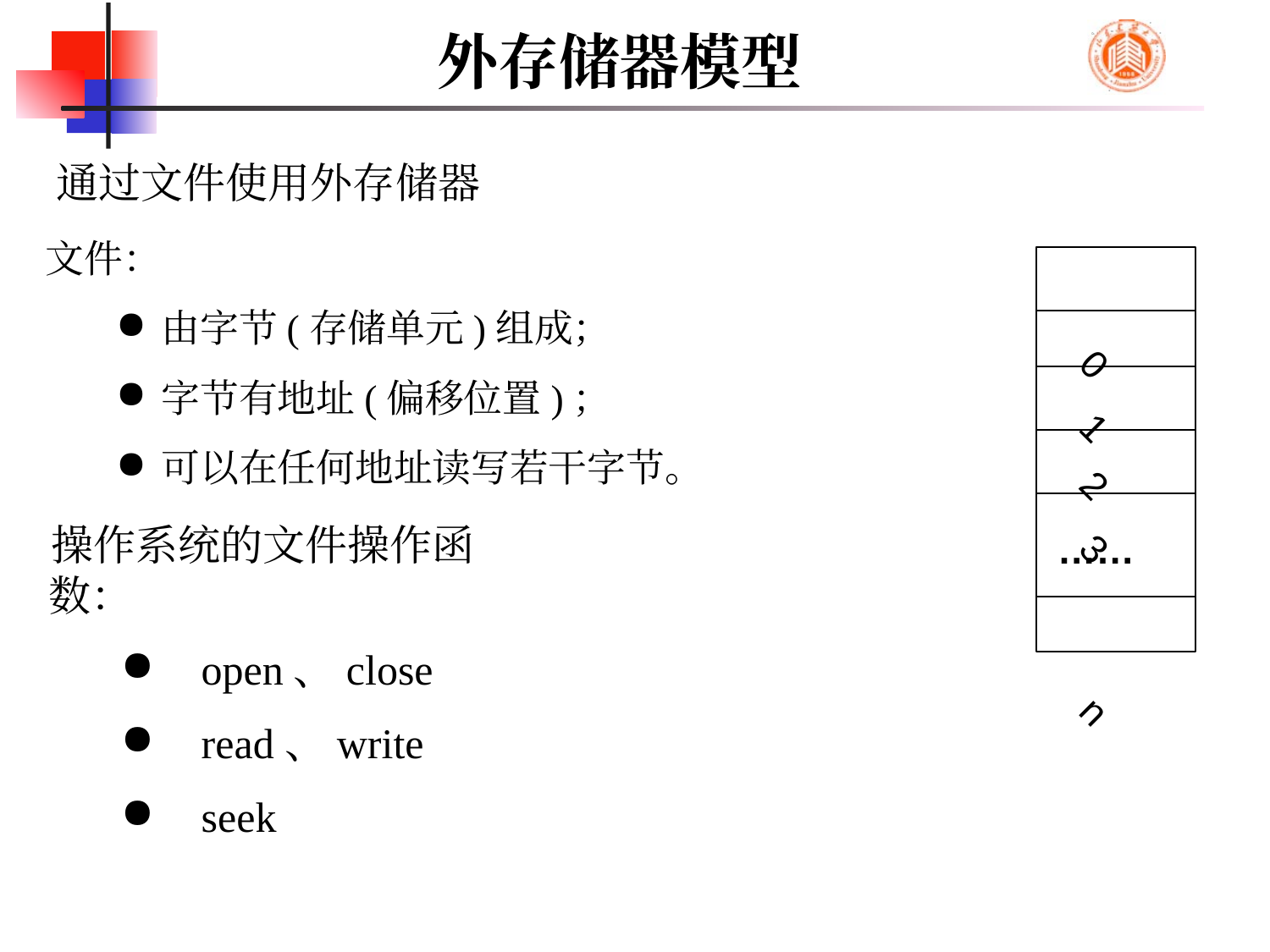

# 外存储器模型
通过文件使用外存储器
文件：
由字节(存储单元)组成；
字节有地址(偏移位置)；
可以在任何地址读写若干字节。

0

1

2

3

……

n
操作系统的文件操作函数：
open、close
read、write
seek